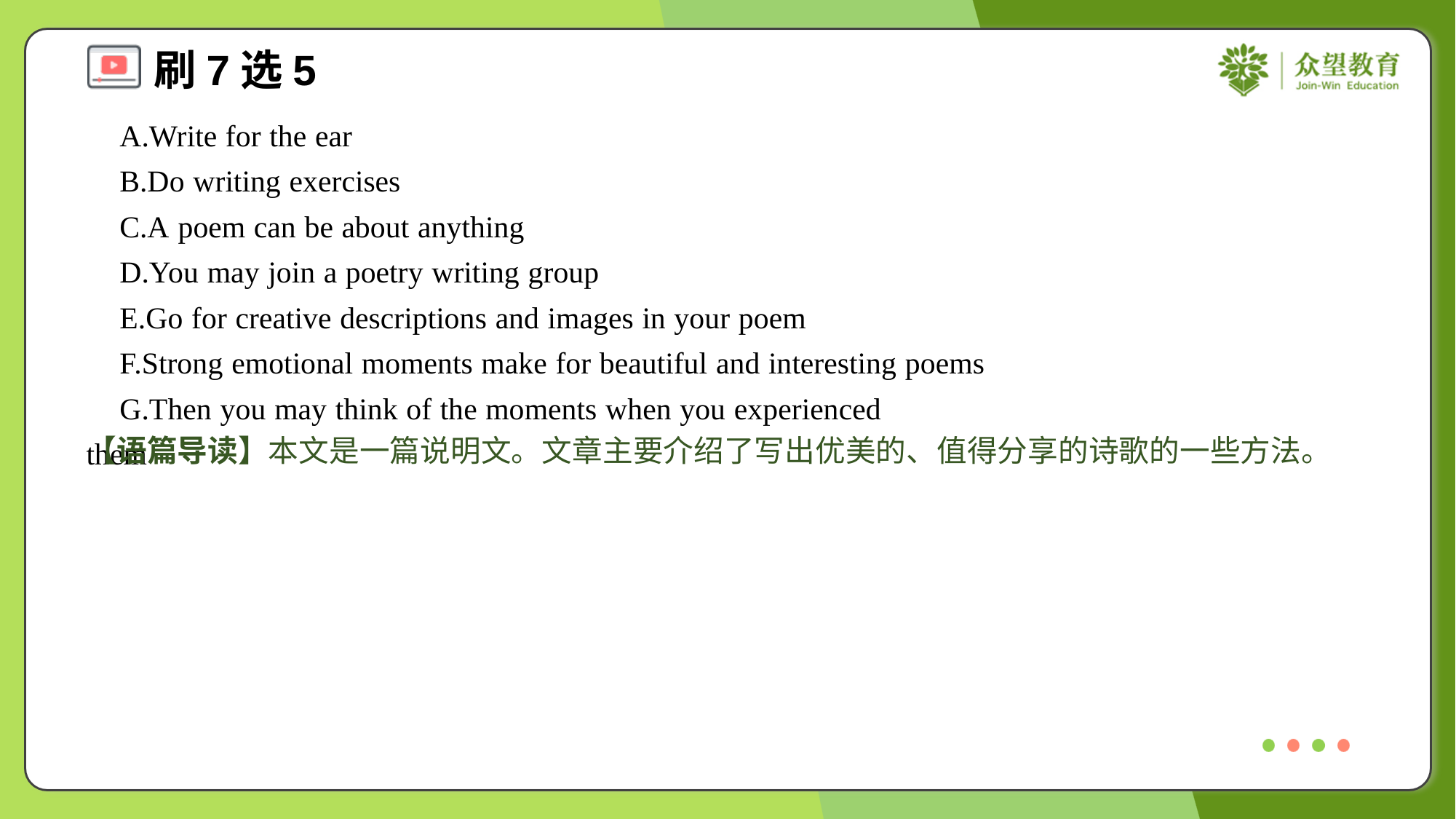

A.Write for the ear
    B.Do writing exercises
    C.A poem can be about anything
    D.You may join a poetry writing group
    E.Go for creative descriptions and images in your poem
    F.Strong emotional moments make for beautiful and interesting poems
    G.Then you may think of the moments when you experienced them#7
【语篇导读】本文是一篇说明文。文章主要介绍了写出优美的、值得分享的诗歌的一些方法。